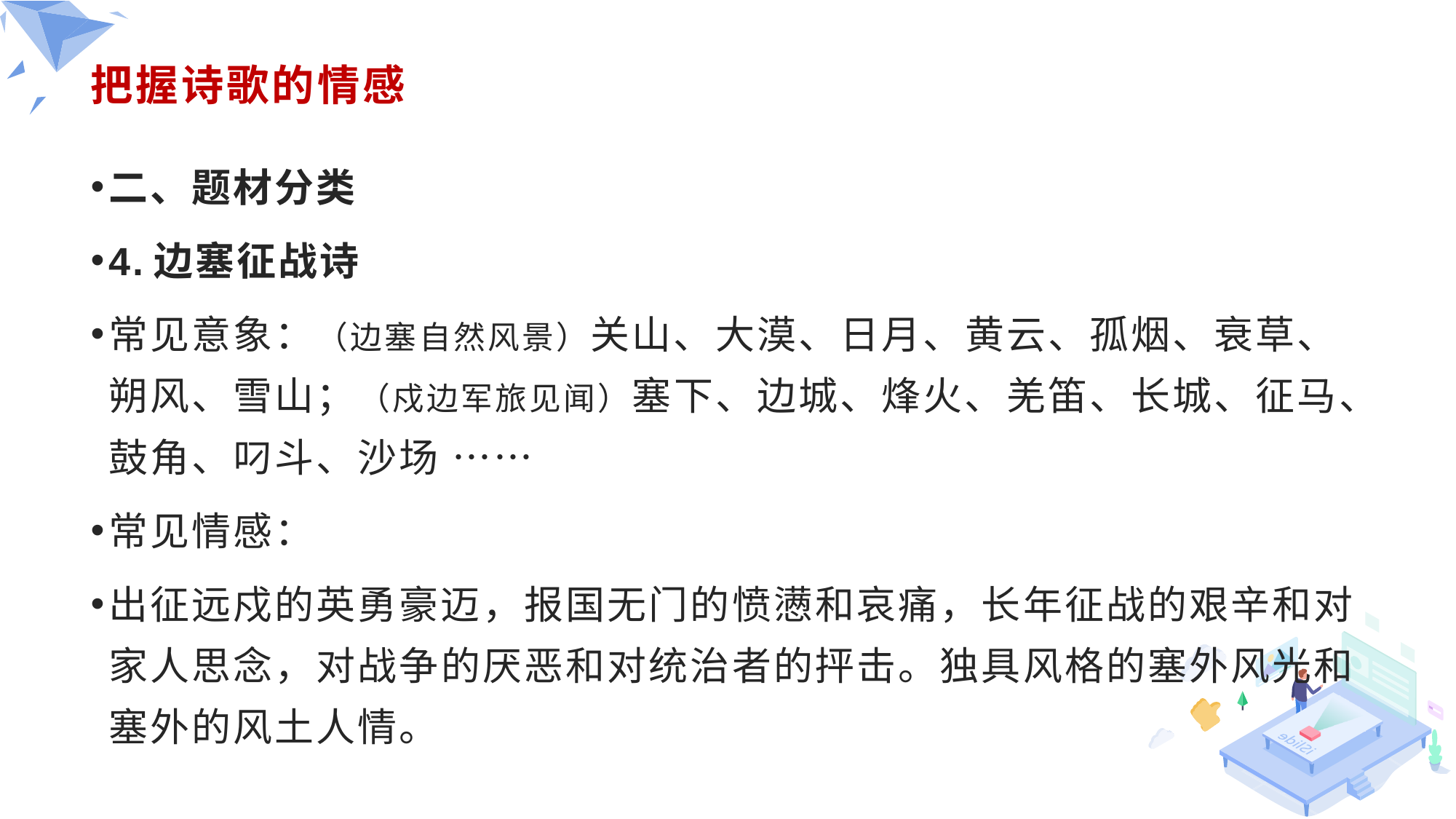

# 把握诗歌的情感
二、题材分类
4.边塞征战诗
常见意象：（边塞自然风景）关山、大漠、日月、黄云、孤烟、衰草、朔风、雪山；（戍边军旅见闻）塞下、边城、烽火、羌笛、长城、征马、鼓角、叼斗、沙场 ……
常见情感：
出征远戍的英勇豪迈，报国无门的愤懑和哀痛，长年征战的艰辛和对家人思念，对战争的厌恶和对统治者的抨击。独具风格的塞外风光和塞外的风土人情。